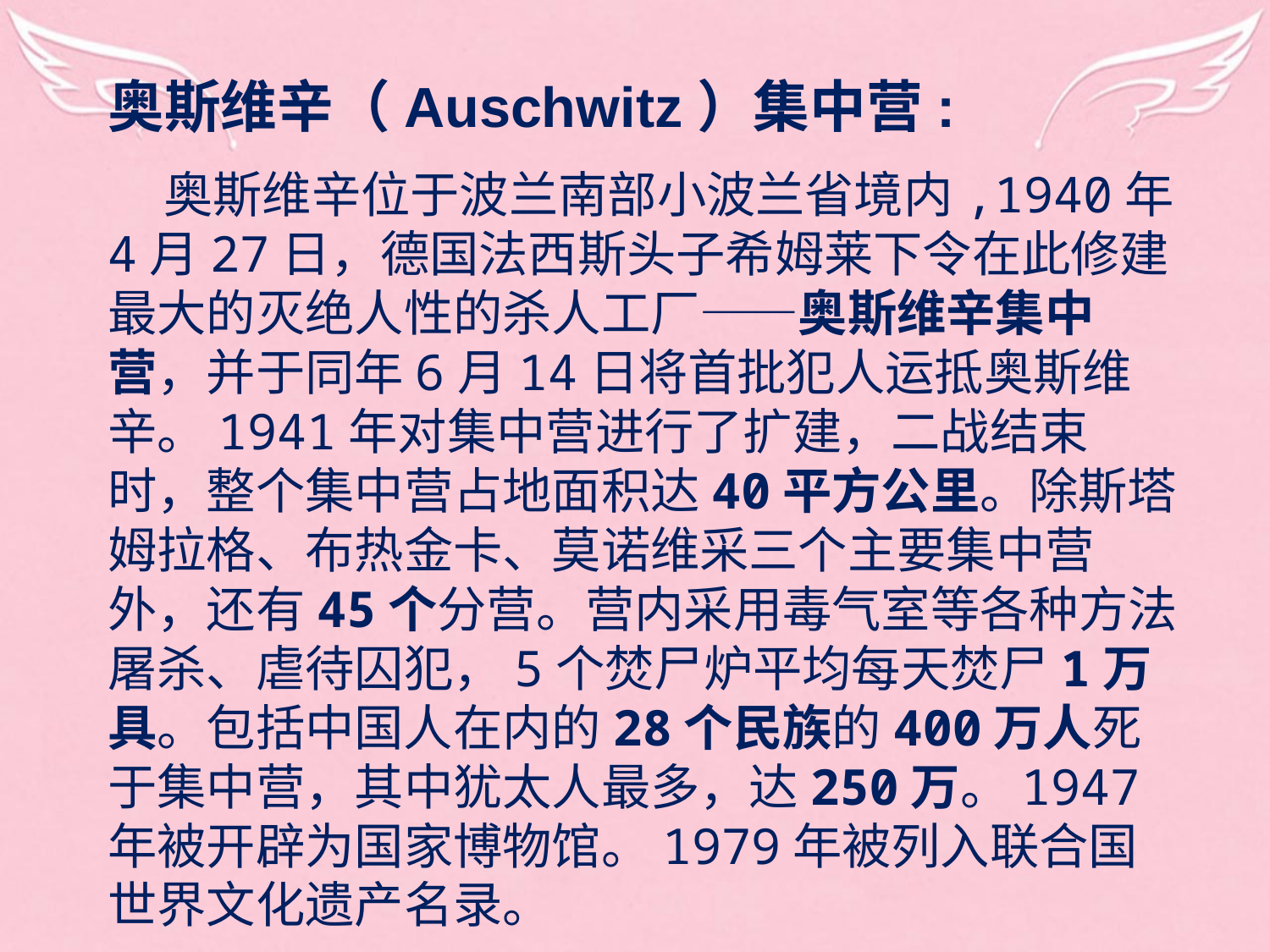

奥斯维辛（Auschwitz）集中营:
    奥斯维辛位于波兰南部小波兰省境内,1940年4月27日，德国法西斯头子希姆莱下令在此修建最大的灭绝人性的杀人工厂——奥斯维辛集中营，并于同年6月14日将首批犯人运抵奥斯维辛。1941年对集中营进行了扩建，二战结束时，整个集中营占地面积达40平方公里。除斯塔姆拉格、布热金卡、莫诺维采三个主要集中营外，还有45个分营。营内采用毒气室等各种方法屠杀、虐待囚犯，5个焚尸炉平均每天焚尸1万具。包括中国人在内的28个民族的400万人死于集中营，其中犹太人最多，达250万。1947年被开辟为国家博物馆。1979年被列入联合国世界文化遗产名录。